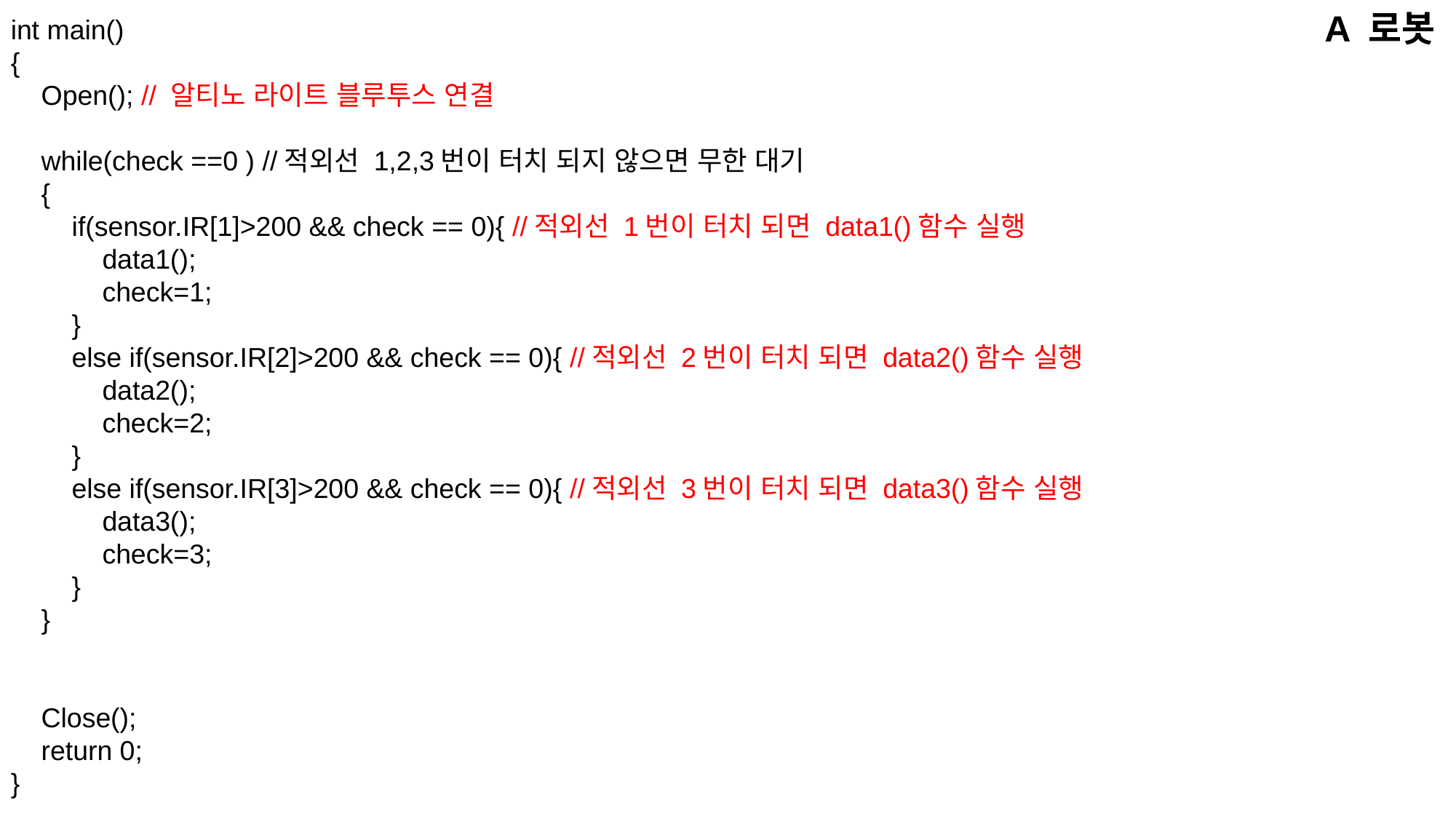

A 로봇
int main()
{
    Open(); // 알티노 라이트 블루투스 연결

    while(check ==0 ) //적외선 1,2,3번이 터치 되지 않으면 무한 대기
    {
        if(sensor.IR[1]>200 && check == 0){ //적외선 1번이 터치 되면 data1()함수 실행
            data1();
            check=1;
        }
        else if(sensor.IR[2]>200 && check == 0){ //적외선 2번이 터치 되면 data2()함수 실행
            data2();
            check=2;
        }
        else if(sensor.IR[3]>200 && check == 0){ //적외선 3번이 터치 되면 data3()함수 실행
            data3();
            check=3;
        }
    }

    Close();
    return 0;
}